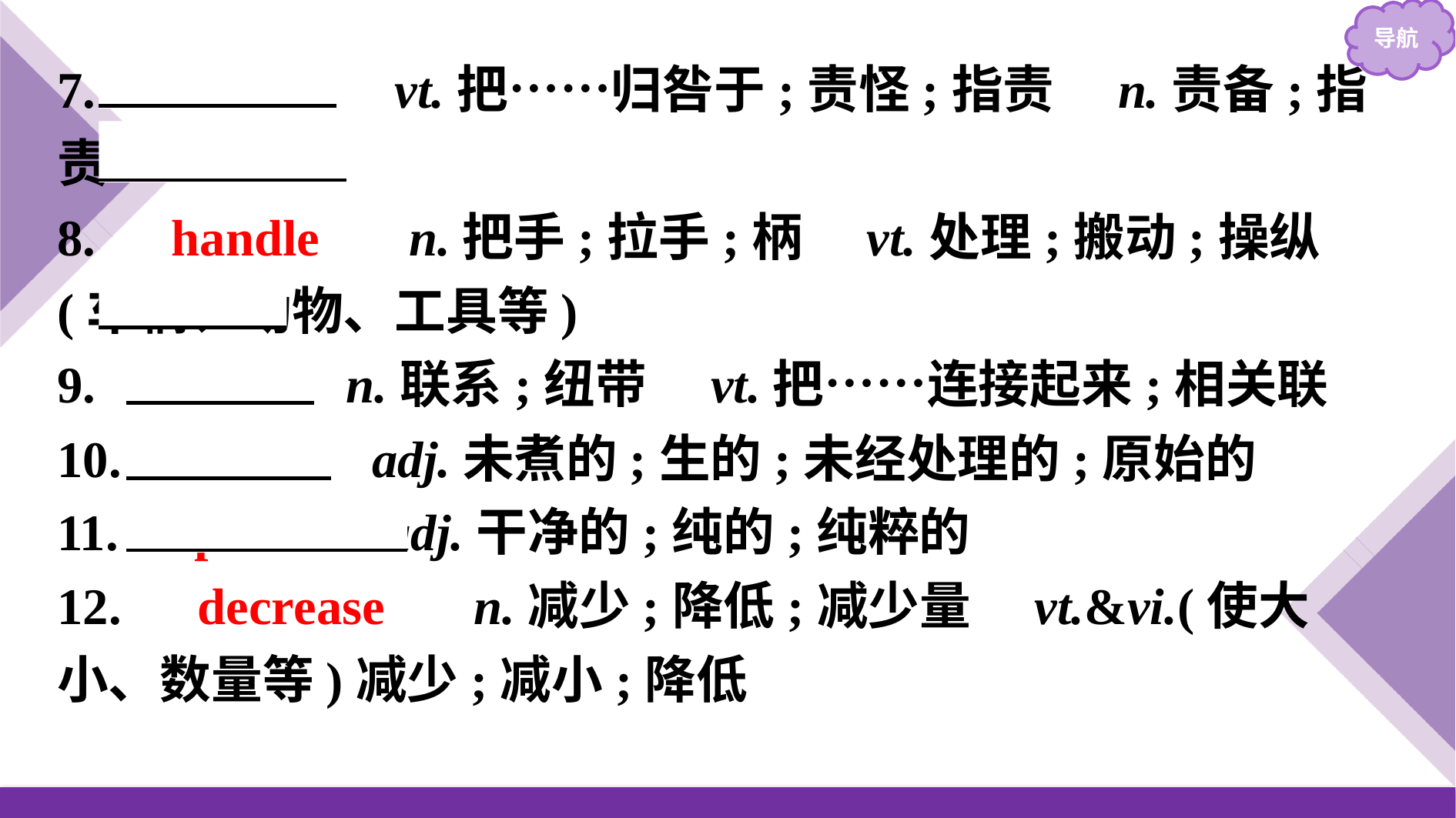

7.　blame　 vt.把……归咎于;责怪;指责　n.责备;指责
8.　handle　 n.把手;拉手;柄　vt.处理;搬动;操纵(车辆、动物、工具等)
9.　link　 n.联系;纽带　vt.把……连接起来;相关联
10.　raw　 adj.未煮的;生的;未经处理的;原始的
11.　pure　 adj.干净的;纯的;纯粹的
12.　decrease　 n.减少;降低;减少量　vt.&vi.(使大小、数量等)减少;减小;降低